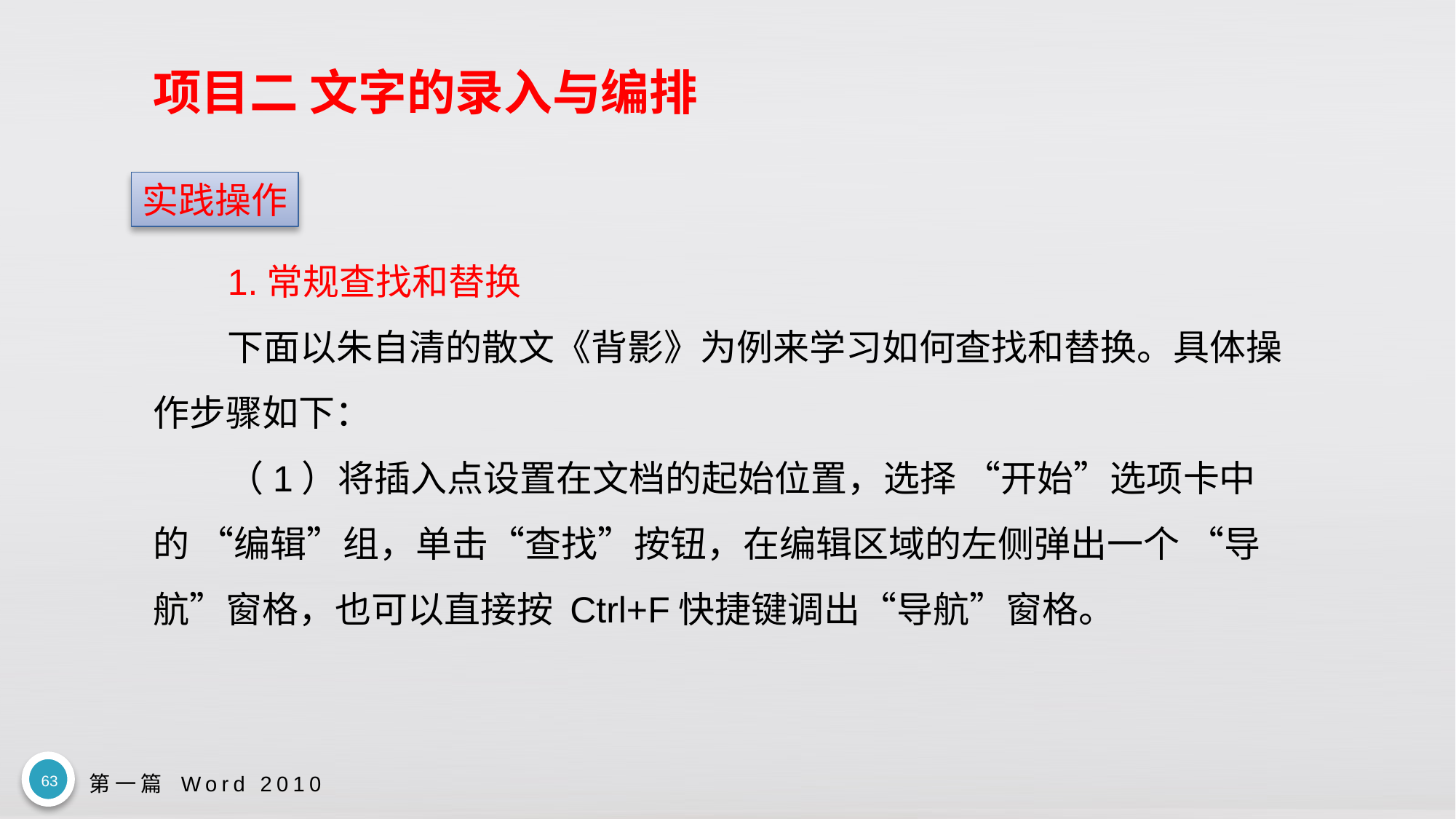

# 项目二 文字的录入与编排
实践操作
1.常规查找和替换
下面以朱自清的散文《背影》为例来学习如何查找和替换。具体操作步骤如下：
（1）将插入点设置在文档的起始位置，选择 “开始”选项卡中的 “编辑”组，单击“查找”按钮，在编辑区域的左侧弹出一个 “导航”窗格，也可以直接按 Ctrl+F快捷键调出“导航”窗格。
63